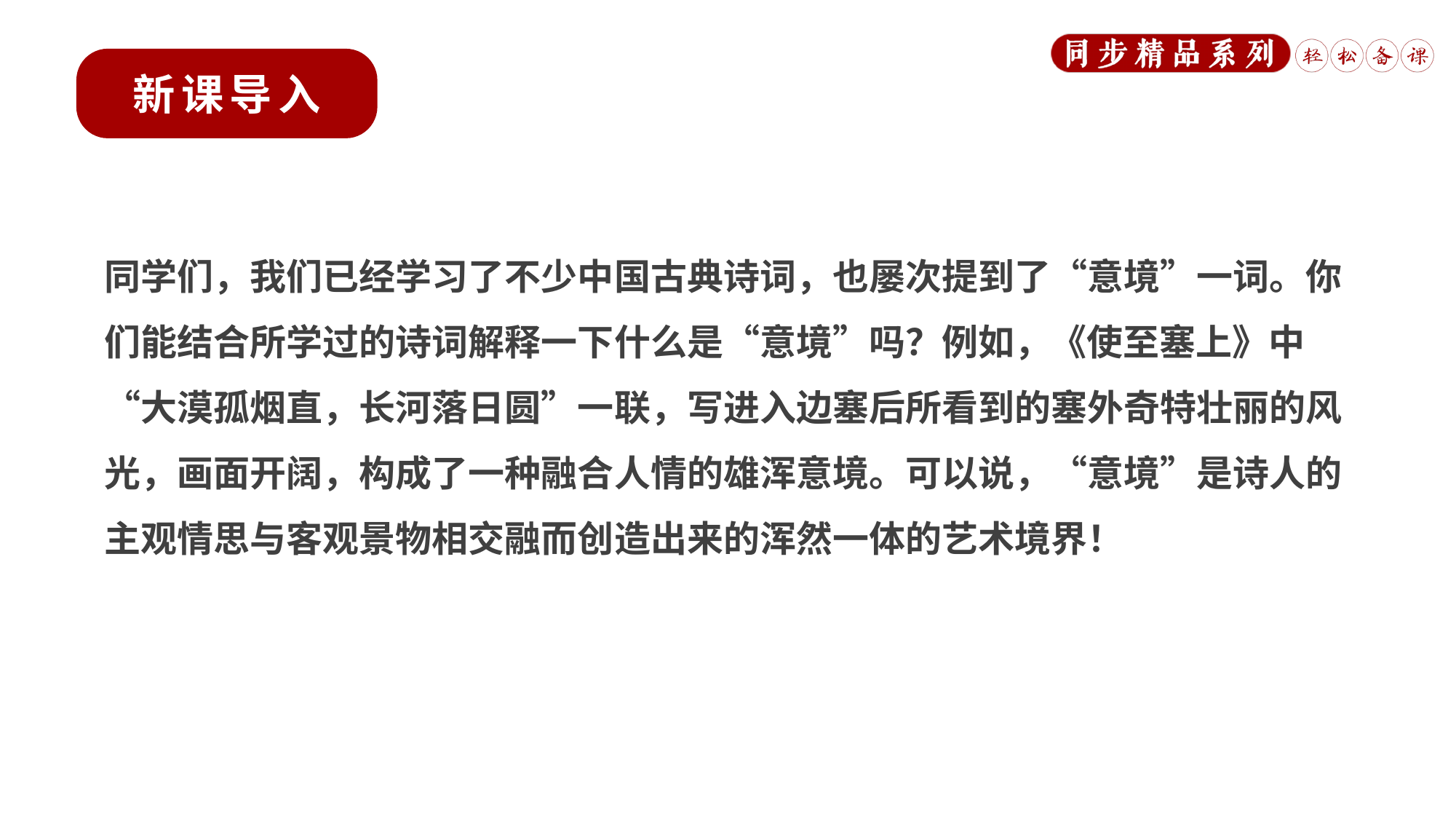

同学们，我们已经学习了不少中国古典诗词，也屡次提到了“意境”一词。你们能结合所学过的诗词解释一下什么是“意境”吗？例如，《使至塞上》中“大漠孤烟直，长河落日圆”一联，写进入边塞后所看到的塞外奇特壮丽的风光，画面开阔，构成了一种融合人情的雄浑意境。可以说，“意境”是诗人的主观情思与客观景物相交融而创造出来的浑然一体的艺术境界！